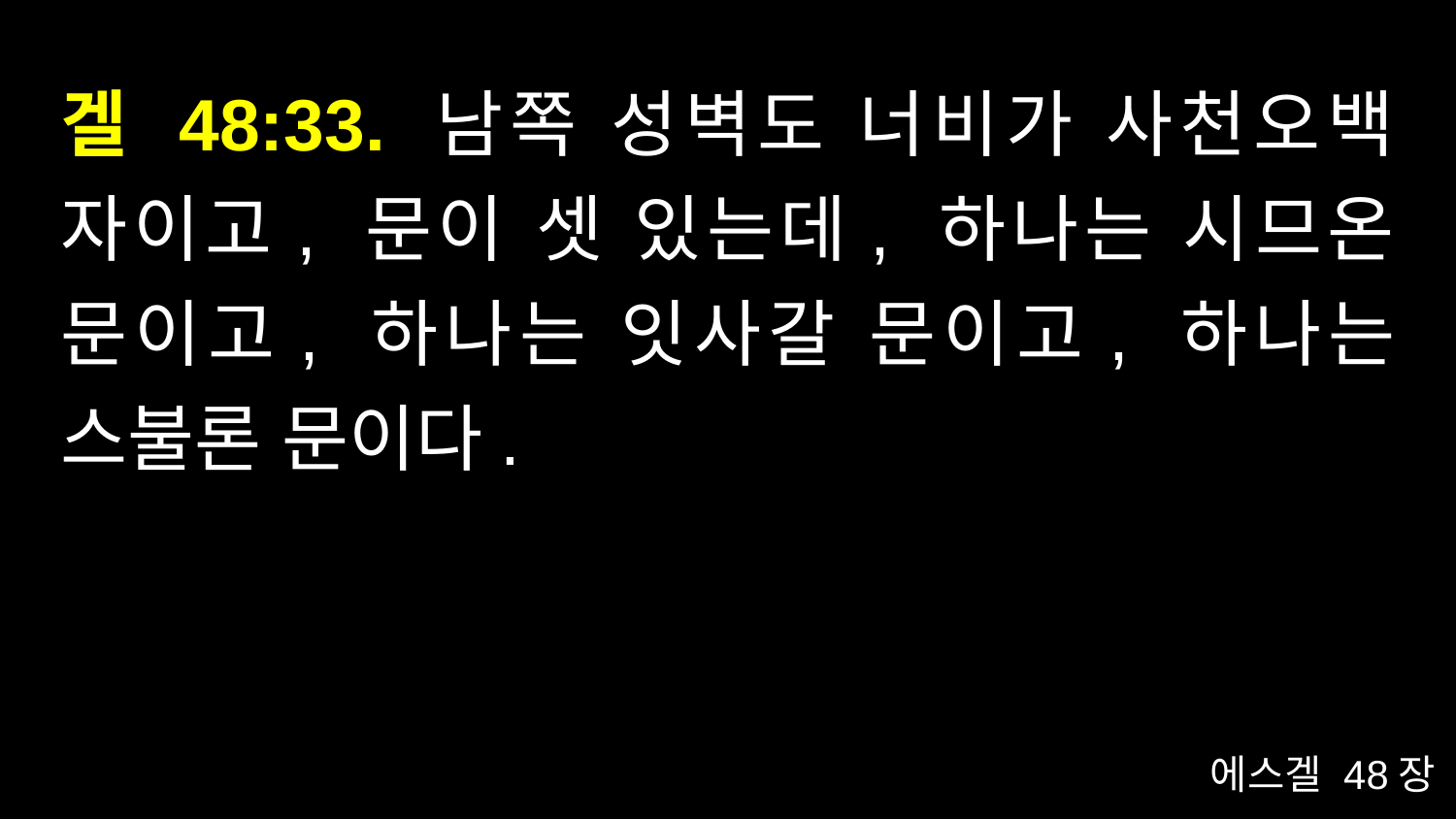

# 겔 48:33. 남쪽 성벽도 너비가 사천오백 자이고, 문이 셋 있는데, 하나는 시므온 문이고, 하나는 잇사갈 문이고, 하나는 스불론 문이다.
에스겔 48장